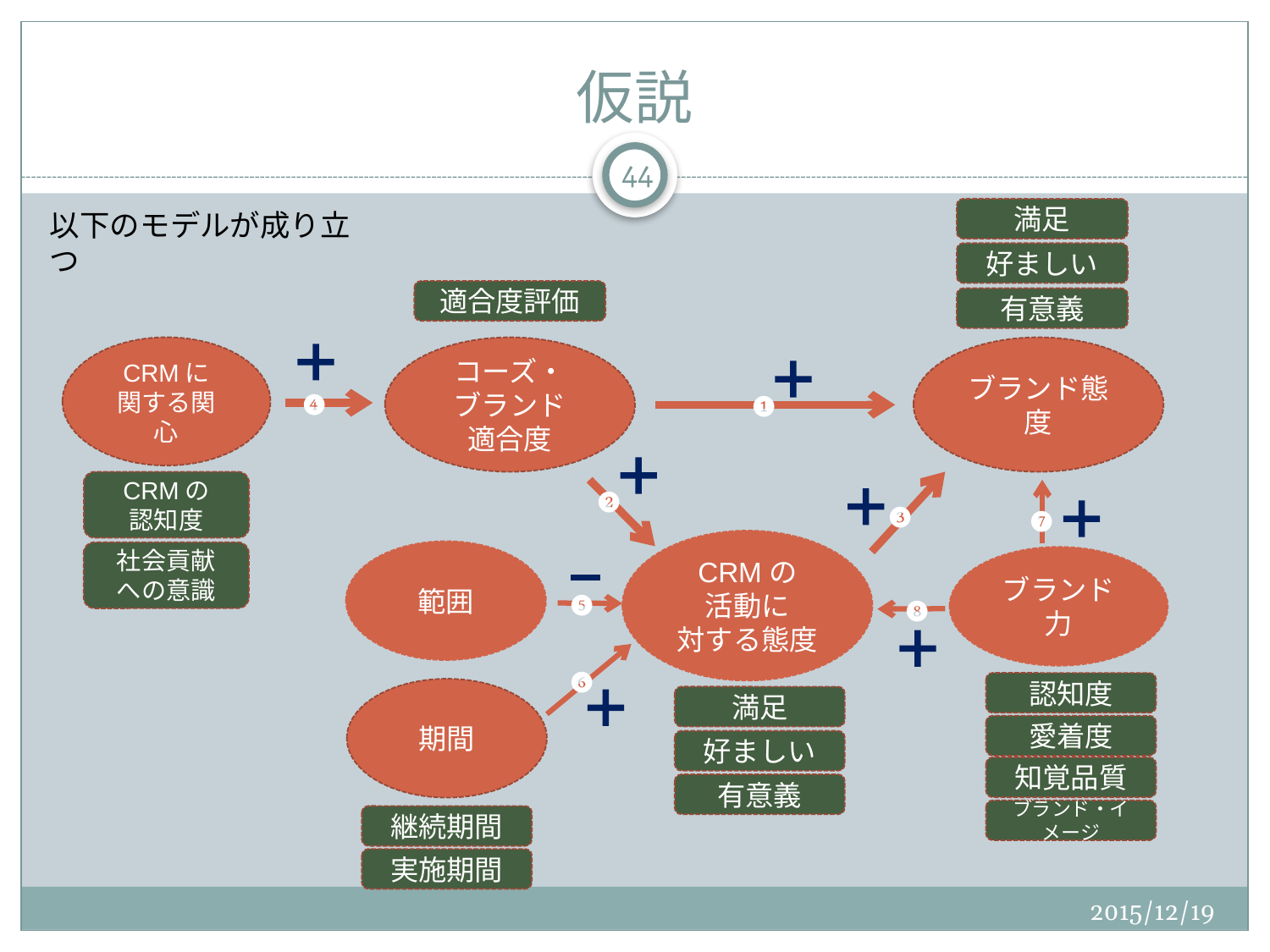

# 仮説
44
満足
以下のモデルが成り立つ
好ましい
適合度評価
有意義
CRMに
関する関心

コーズ・
ブランド
適合度
ブランド態度

❹
❶

CRMの
認知度
❷

❸
❼

CRMの
活動に
対する態度
範囲
社会貢献
への意識
ブランド力

❺
❽

❻
認知度
期間

満足
愛着度
好ましい
知覚品質
有意義
ブランド・イメージ
継続期間
実施期間
2015/12/19